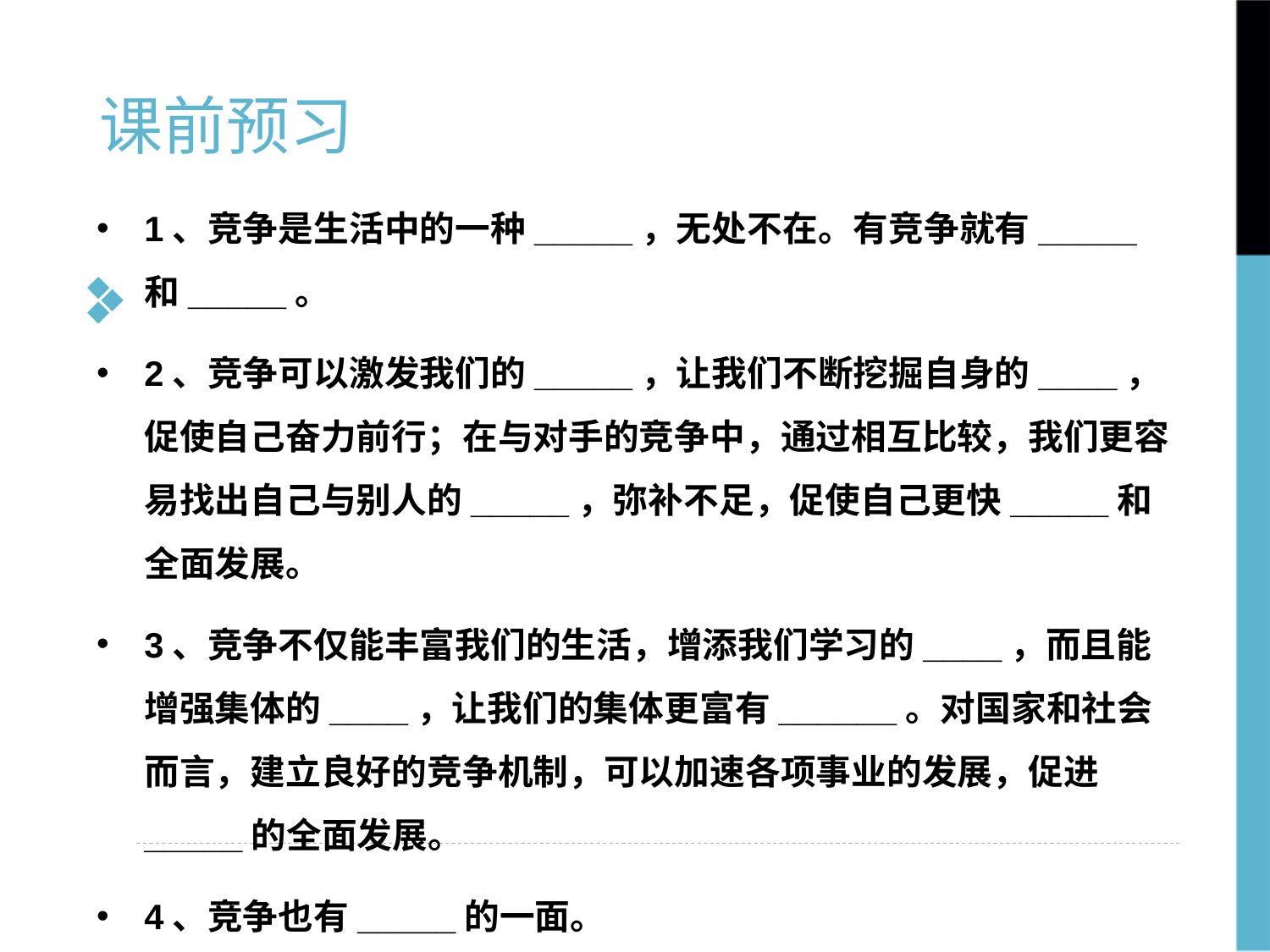

课前预习
1、竞争是生活中的一种_____，无处不在。有竞争就有_____和_____。
2、竞争可以激发我们的_____，让我们不断挖掘自身的____，促使自己奋力前行；在与对手的竞争中，通过相互比较，我们更容易找出自己与别人的_____，弥补不足，促使自己更快_____和全面发展。
3、竞争不仅能丰富我们的生活，增添我们学习的____，而且能增强集体的____，让我们的集体更富有______。对国家和社会而言，建立良好的竞争机制，可以加速各项事业的发展，促进_____的全面发展。
4、竞争也有_____的一面。